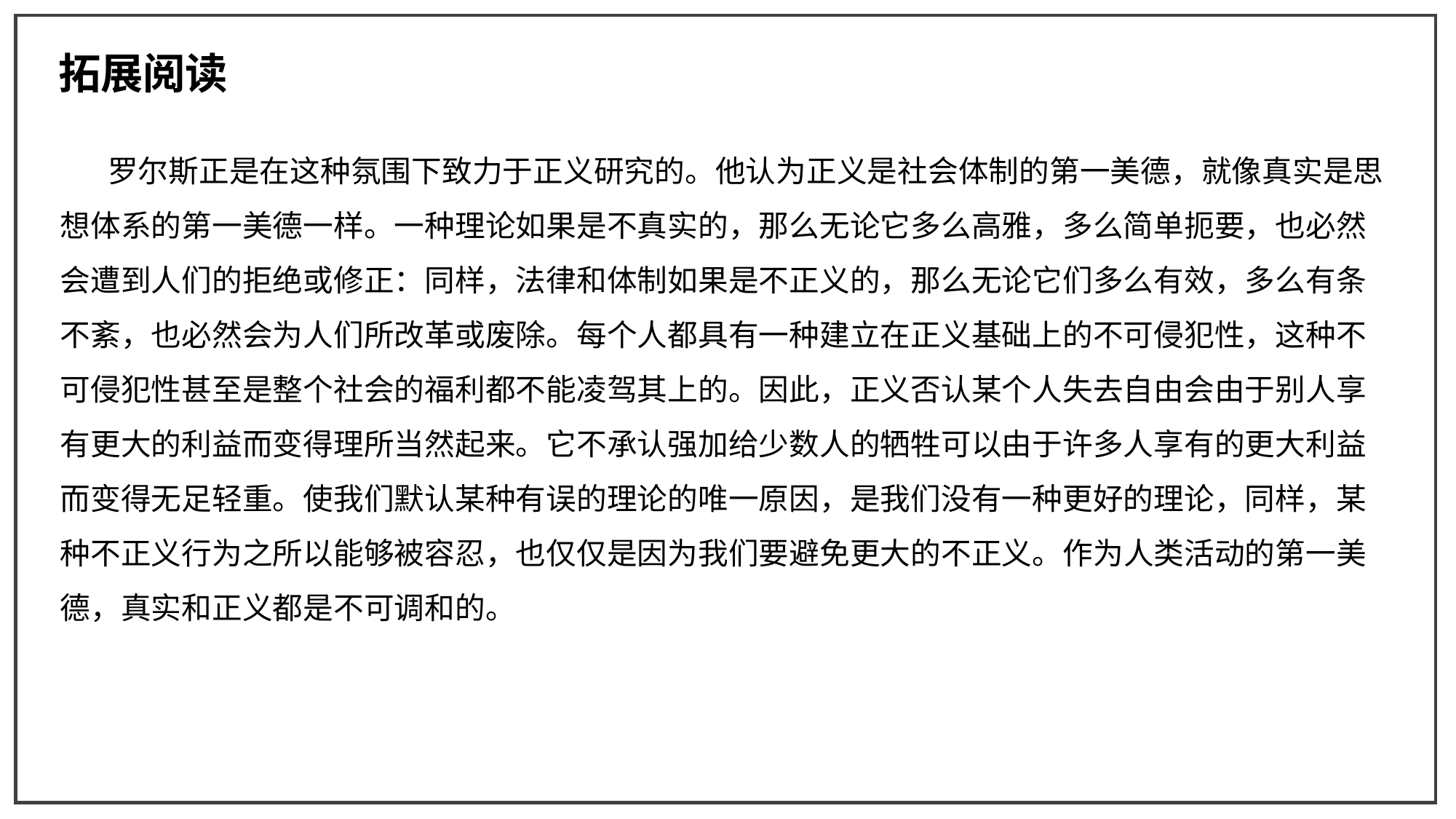

拓展阅读
      罗尔斯正是在这种氛围下致力于正义研究的。他认为正义是社会体制的第一美德，就像真实是思想体系的第一美德一样。一种理论如果是不真实的，那么无论它多么高雅，多么简单扼要，也必然会遭到人们的拒绝或修正：同样，法律和体制如果是不正义的，那么无论它们多么有效，多么有条不紊，也必然会为人们所改革或废除。每个人都具有一种建立在正义基础上的不可侵犯性，这种不可侵犯性甚至是整个社会的福利都不能凌驾其上的。因此，正义否认某个人失去自由会由于别人享有更大的利益而变得理所当然起来。它不承认强加给少数人的牺牲可以由于许多人享有的更大利益而变得无足轻重。使我们默认某种有误的理论的唯一原因，是我们没有一种更好的理论，同样，某种不正义行为之所以能够被容忍，也仅仅是因为我们要避免更大的不正义。作为人类活动的第一美德，真实和正义都是不可调和的。